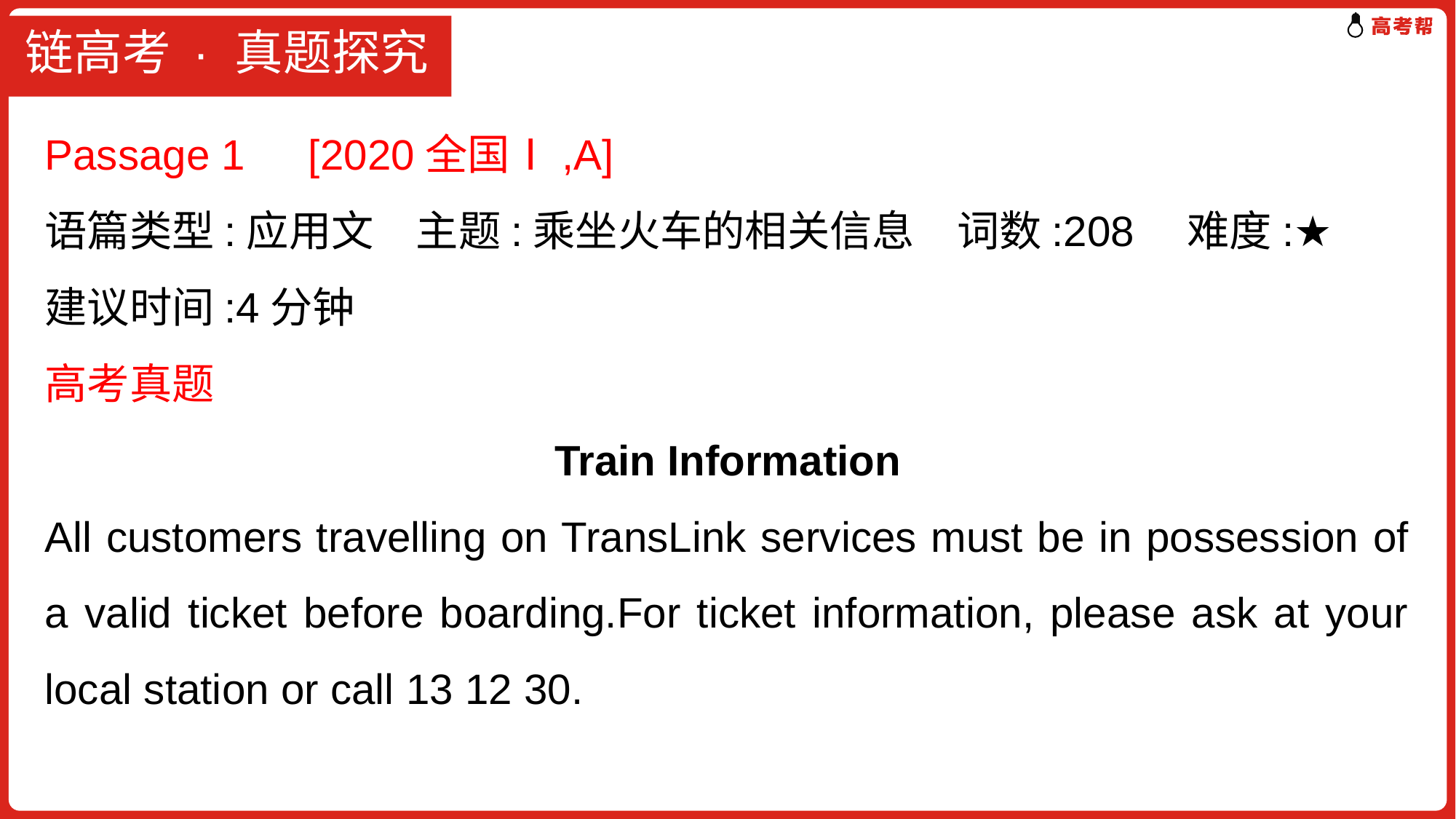

# 链高考 · 真题探究
Passage 1　[2020全国Ⅰ,A]
语篇类型:应用文　主题:乘坐火车的相关信息　词数:208　难度:★
建议时间:4分钟
高考真题
Train Information
All customers travelling on TransLink services must be in possession of a valid ticket before boarding.For ticket information, please ask at your local station or call 13 12 30.